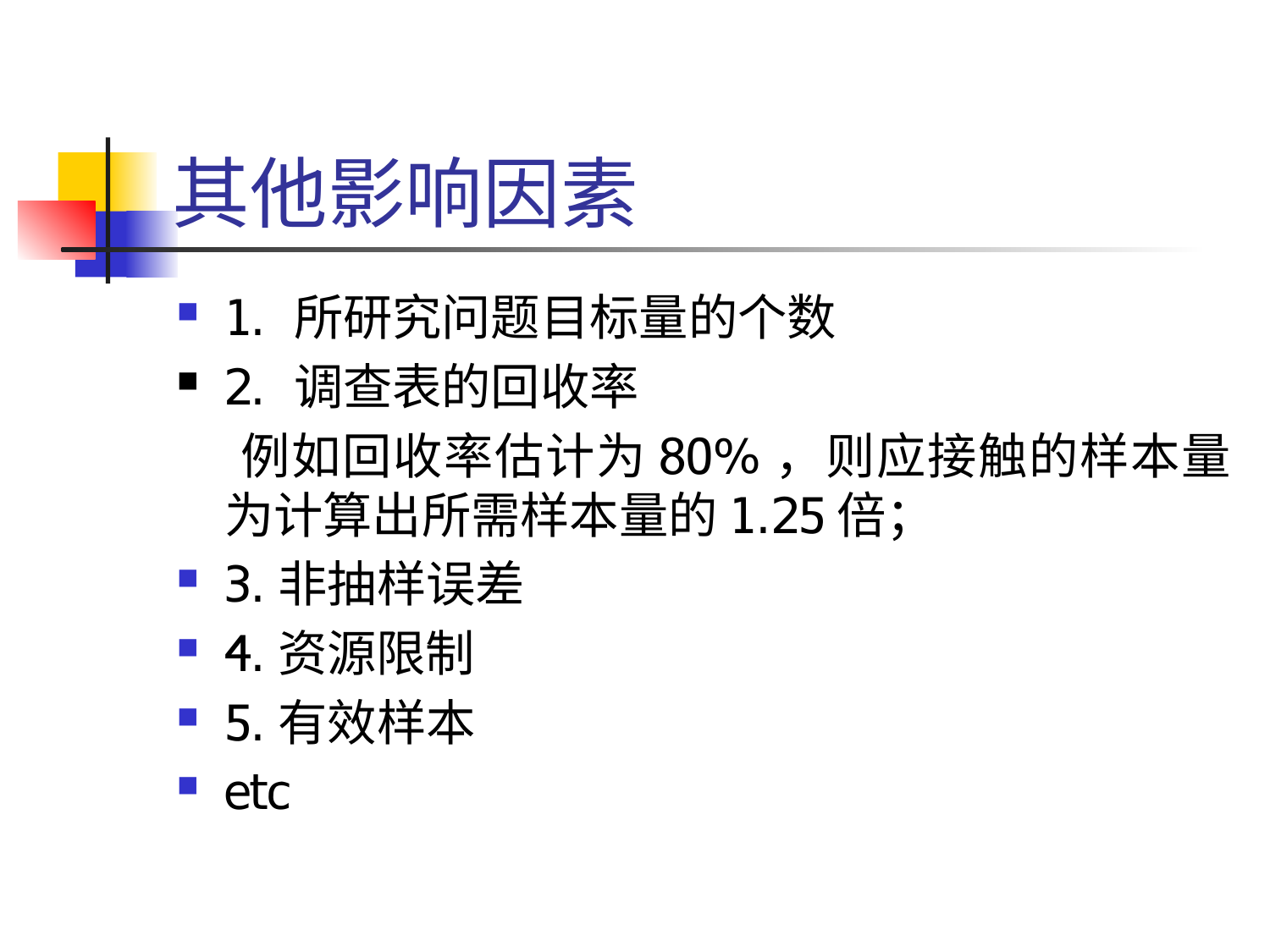

# 其他影响因素
1. 所研究问题目标量的个数
2. 调查表的回收率
    例如回收率估计为80%，则应接触的样本量为计算出所需样本量的1.25倍；
3.非抽样误差
4.资源限制
5.有效样本
etc